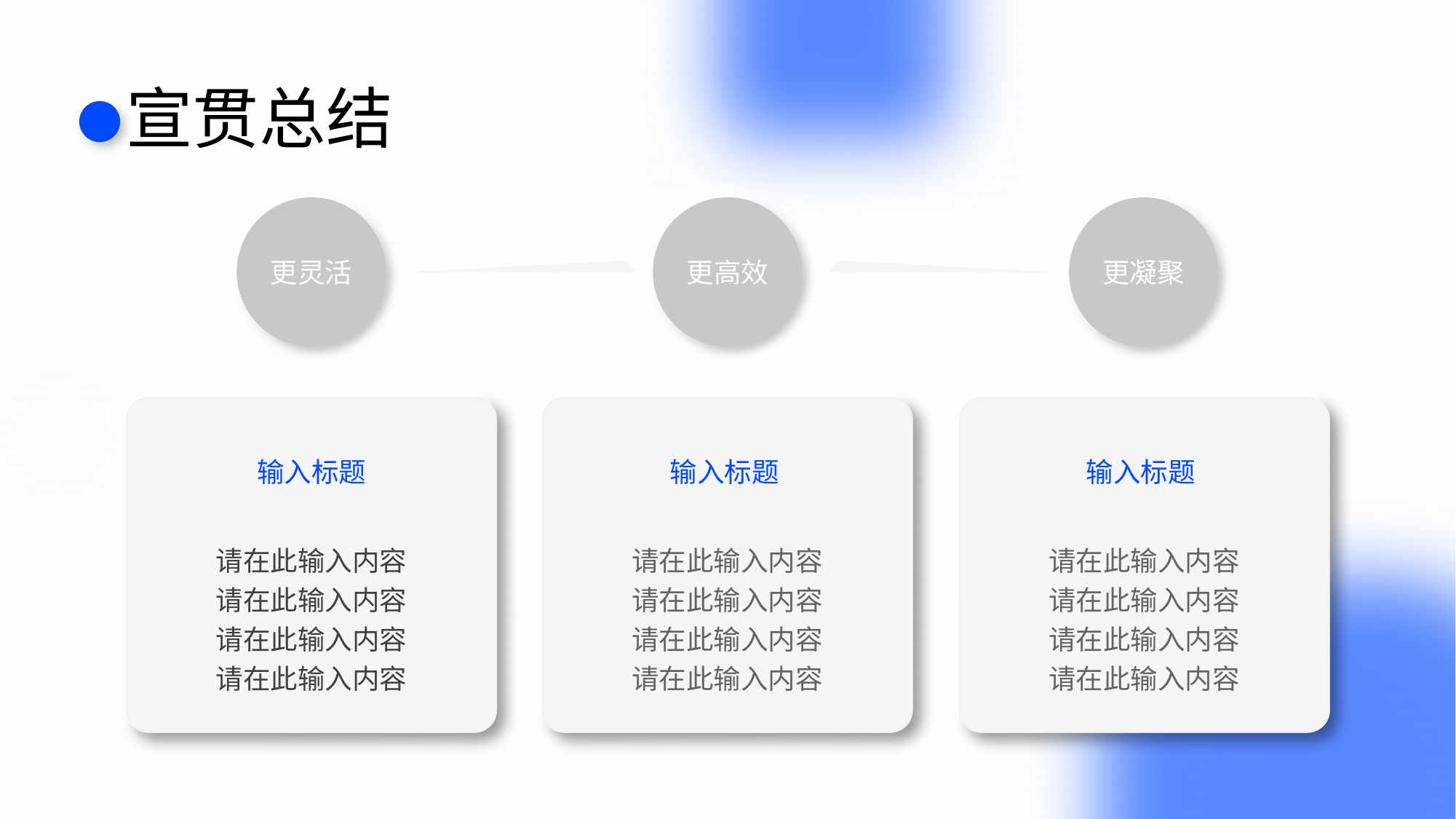

# 宣贯总结

更灵活

更高效

更凝聚

输入标题

请在此输入内容
请在此输入内容
请在此输入内容
请在此输入内容

输入标题

请在此输入内容
请在此输入内容
请在此输入内容
请在此输入内容

输入标题

请在此输入内容
请在此输入内容
请在此输入内容
请在此输入内容